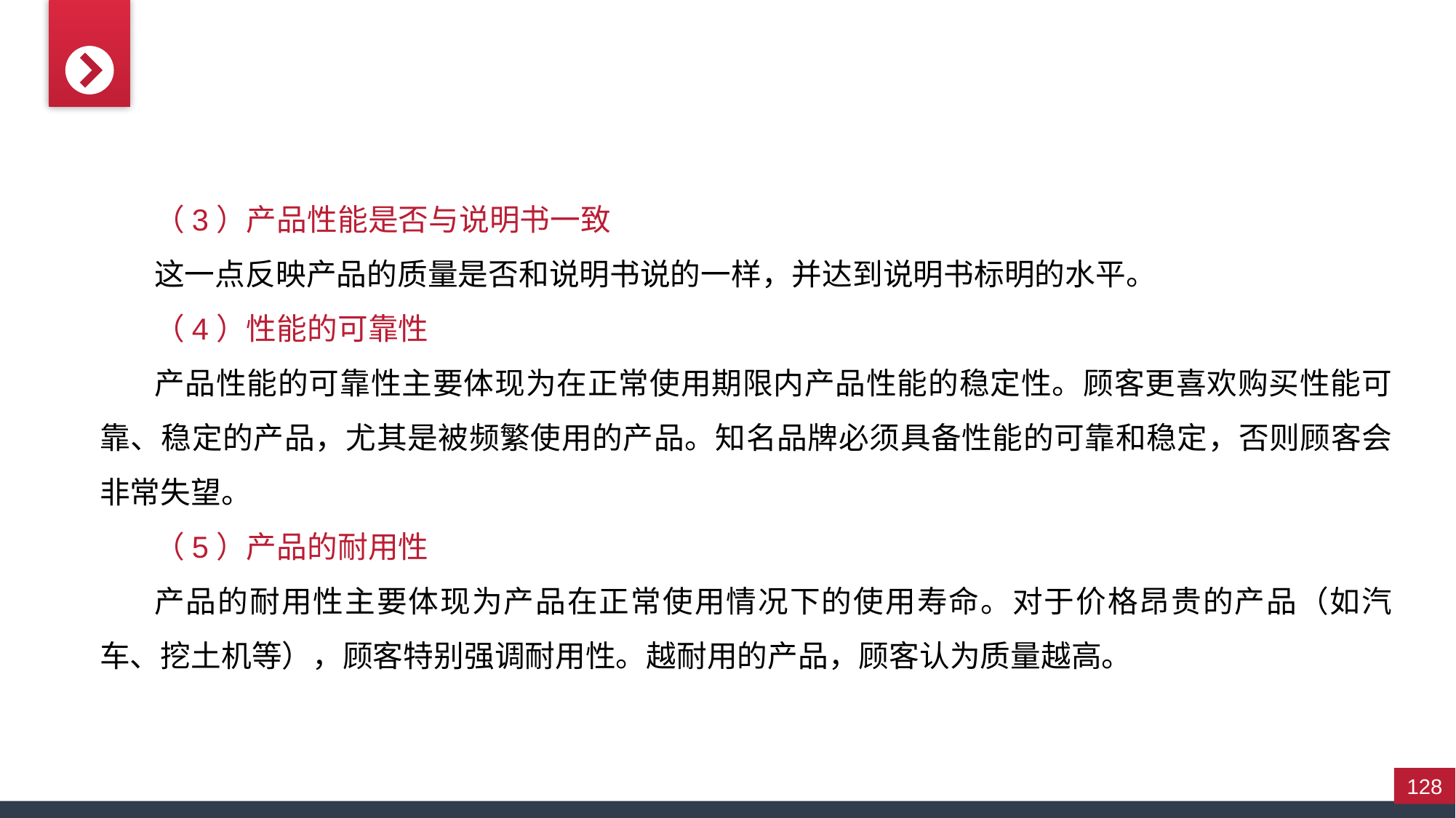

（3）产品性能是否与说明书一致
这一点反映产品的质量是否和说明书说的一样，并达到说明书标明的水平。
（4）性能的可靠性
产品性能的可靠性主要体现为在正常使用期限内产品性能的稳定性。顾客更喜欢购买性能可靠、稳定的产品，尤其是被频繁使用的产品。知名品牌必须具备性能的可靠和稳定，否则顾客会非常失望。
（5）产品的耐用性
产品的耐用性主要体现为产品在正常使用情况下的使用寿命。对于价格昂贵的产品（如汽车、挖土机等），顾客特别强调耐用性。越耐用的产品，顾客认为质量越高。